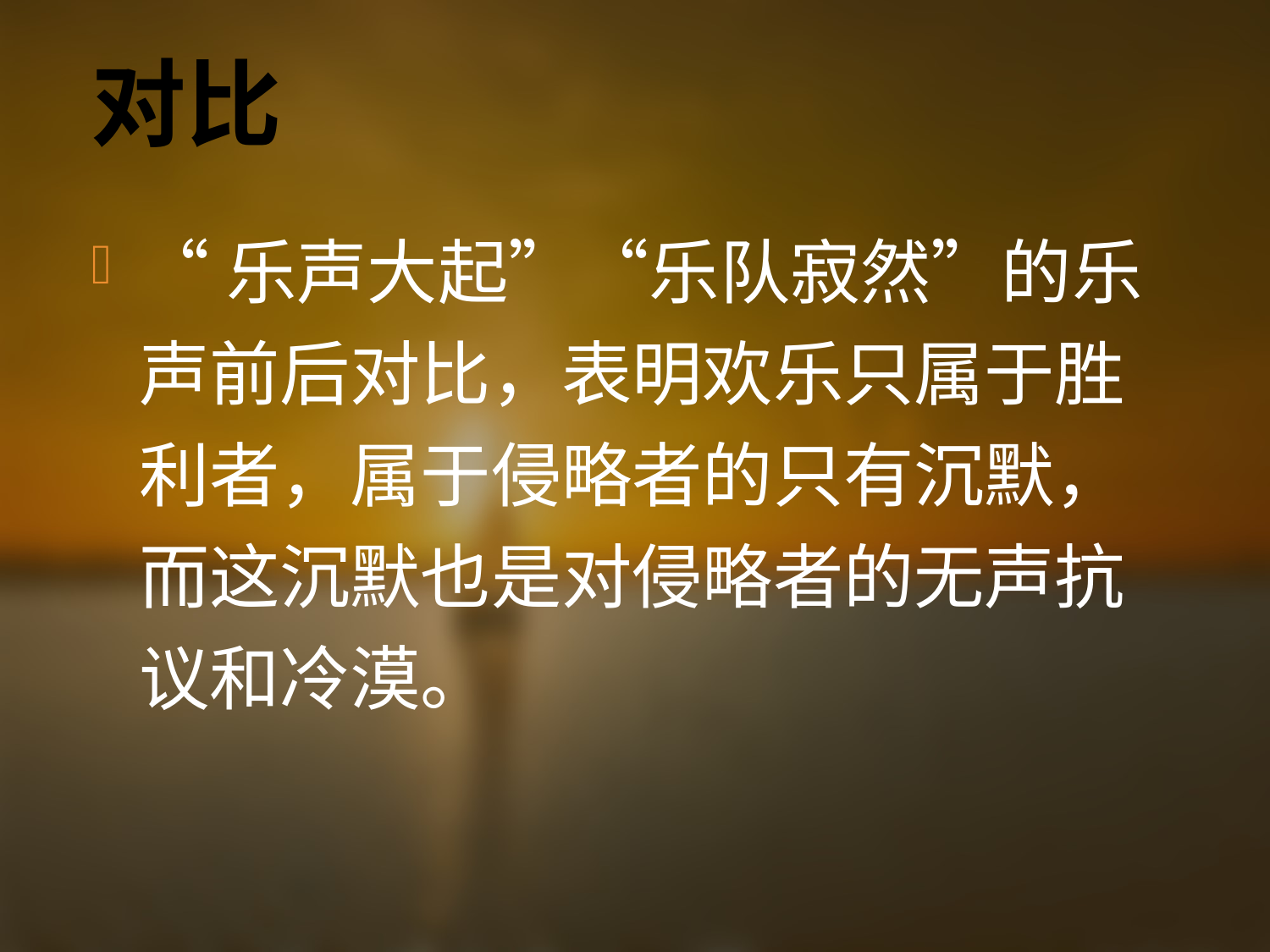

# 对比
“乐声大起”“乐队寂然”的乐声前后对比，表明欢乐只属于胜利者，属于侵略者的只有沉默，而这沉默也是对侵略者的无声抗议和冷漠。